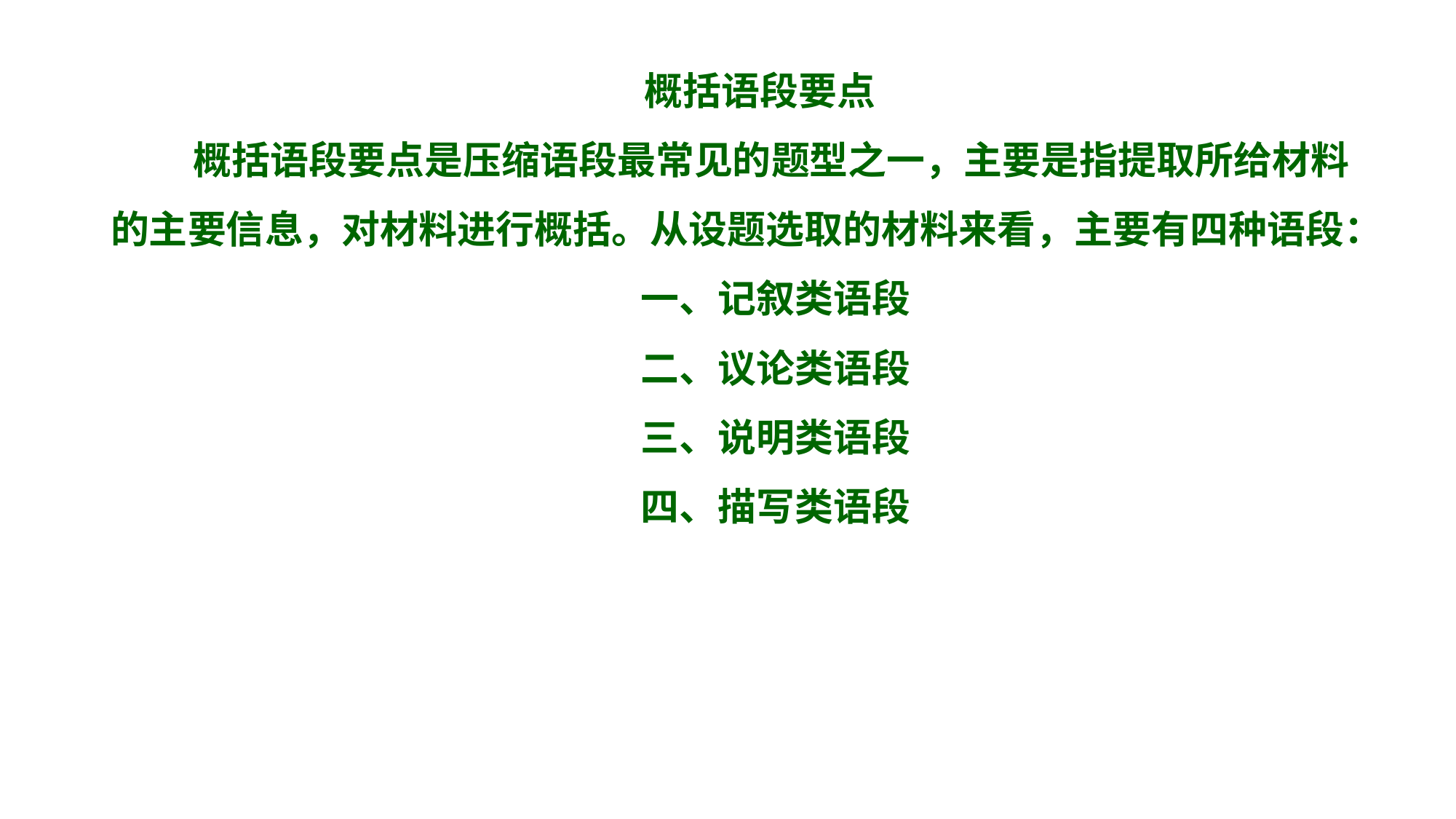

概括语段要点
         概括语段要点是压缩语段最常见的题型之一，主要是指提取所给材料的主要信息，对材料进行概括。从设题选取的材料来看，主要有四种语段：
          一、记叙类语段
          二、议论类语段
          三、说明类语段
          四、描写类语段